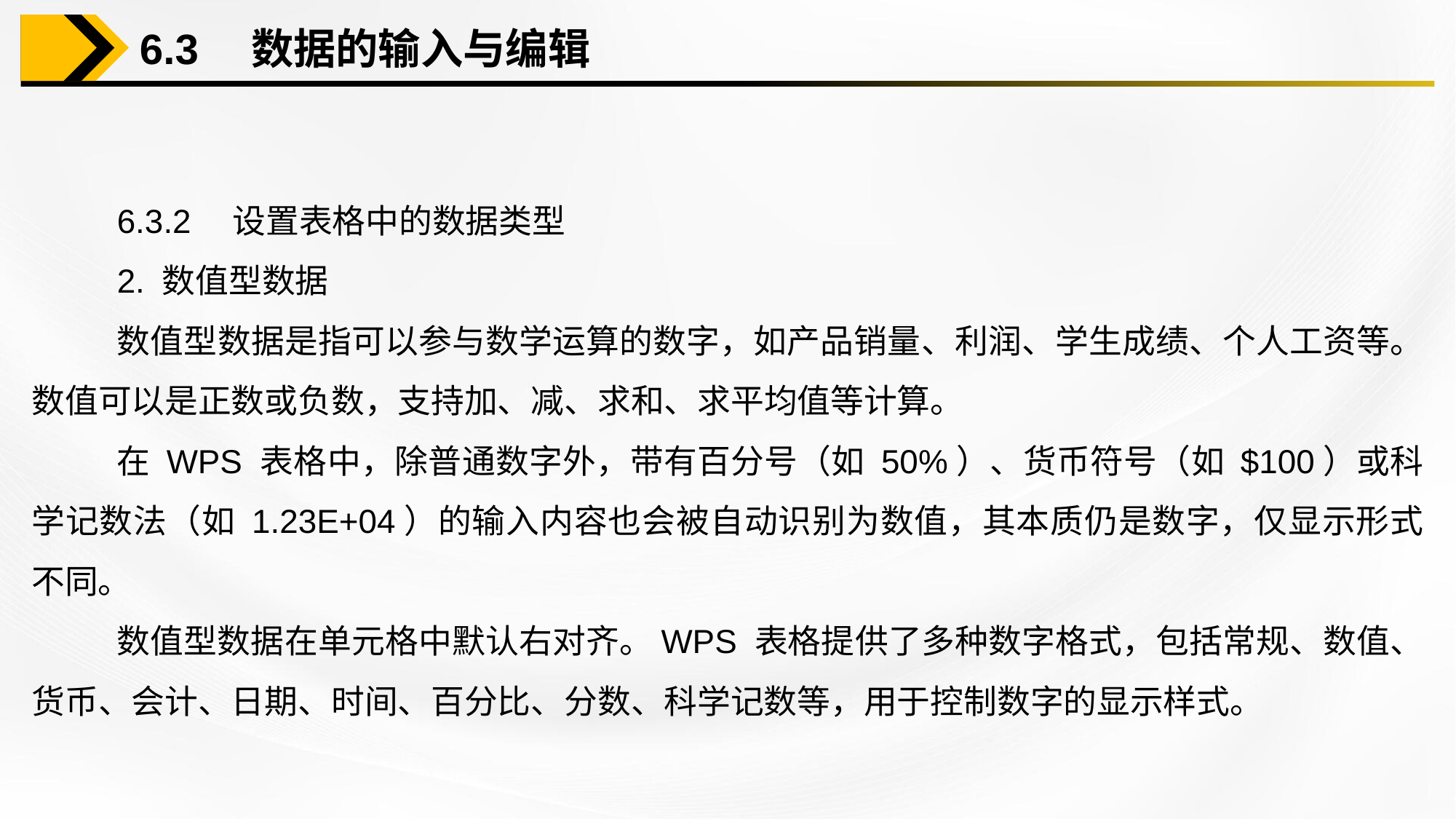

6.3　数据的输入与编辑
6.3.2　设置表格中的数据类型
2. 数值型数据
数值型数据是指可以参与数学运算的数字，如产品销量、利润、学生成绩、个人工资等。数值可以是正数或负数，支持加、减、求和、求平均值等计算。
在 WPS 表格中，除普通数字外，带有百分号（如 50%）、货币符号（如 $100）或科学记数法（如 1.23E+04）的输入内容也会被自动识别为数值，其本质仍是数字，仅显示形式不同。
数值型数据在单元格中默认右对齐。WPS 表格提供了多种数字格式，包括常规、数值、货币、会计、日期、时间、百分比、分数、科学记数等，用于控制数字的显示样式。